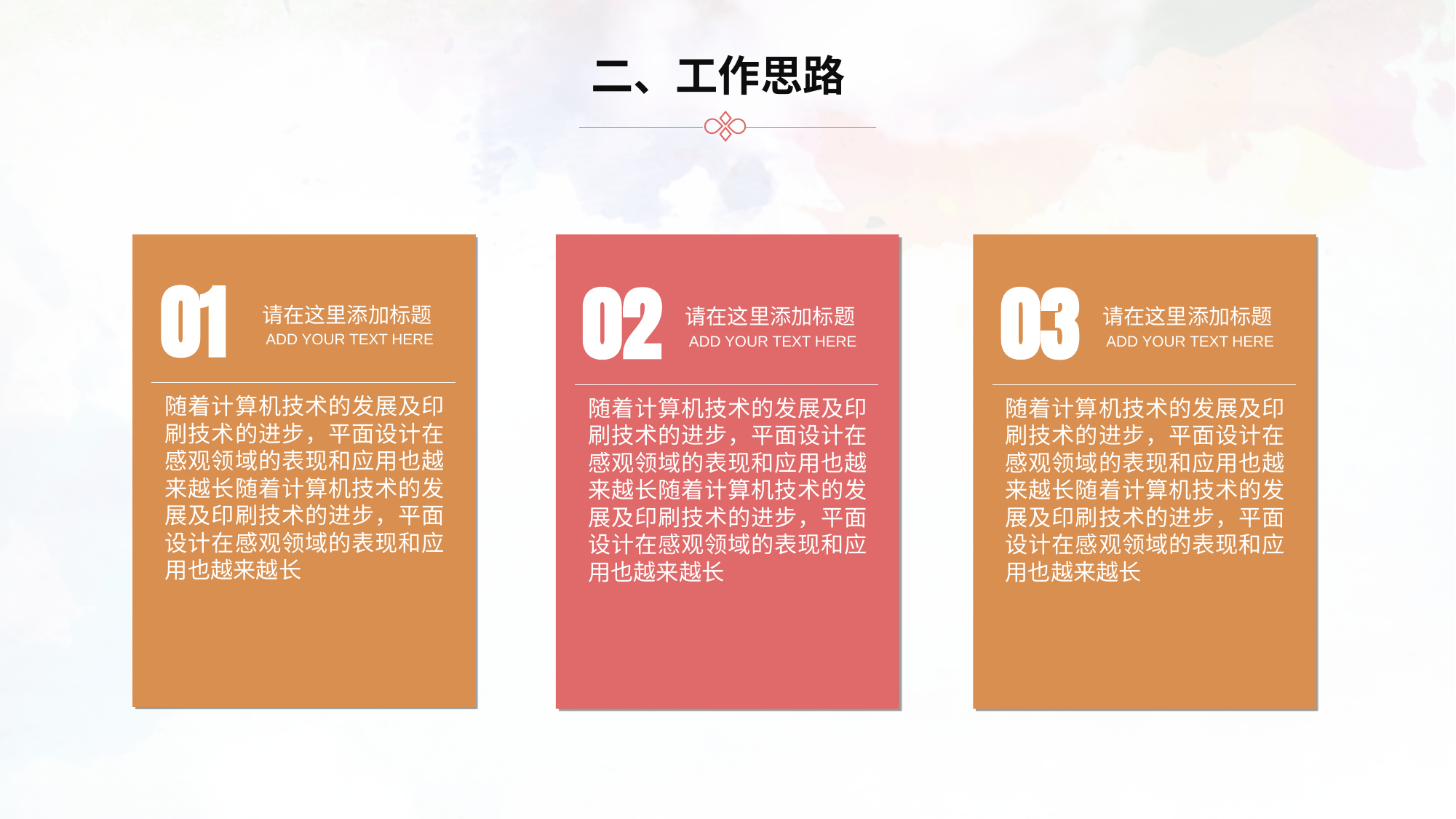

二、工作思路

01
02
03
请在这里添加标题
请在这里添加标题
请在这里添加标题
ADD YOUR TEXT HERE
ADD YOUR TEXT HERE
ADD YOUR TEXT HERE
随着计算机技术的发展及印刷技术的进步，平面设计在感观领域的表现和应用也越来越长随着计算机技术的发展及印刷技术的进步，平面设计在感观领域的表现和应用也越来越长
随着计算机技术的发展及印刷技术的进步，平面设计在感观领域的表现和应用也越来越长随着计算机技术的发展及印刷技术的进步，平面设计在感观领域的表现和应用也越来越长
随着计算机技术的发展及印刷技术的进步，平面设计在感观领域的表现和应用也越来越长随着计算机技术的发展及印刷技术的进步，平面设计在感观领域的表现和应用也越来越长